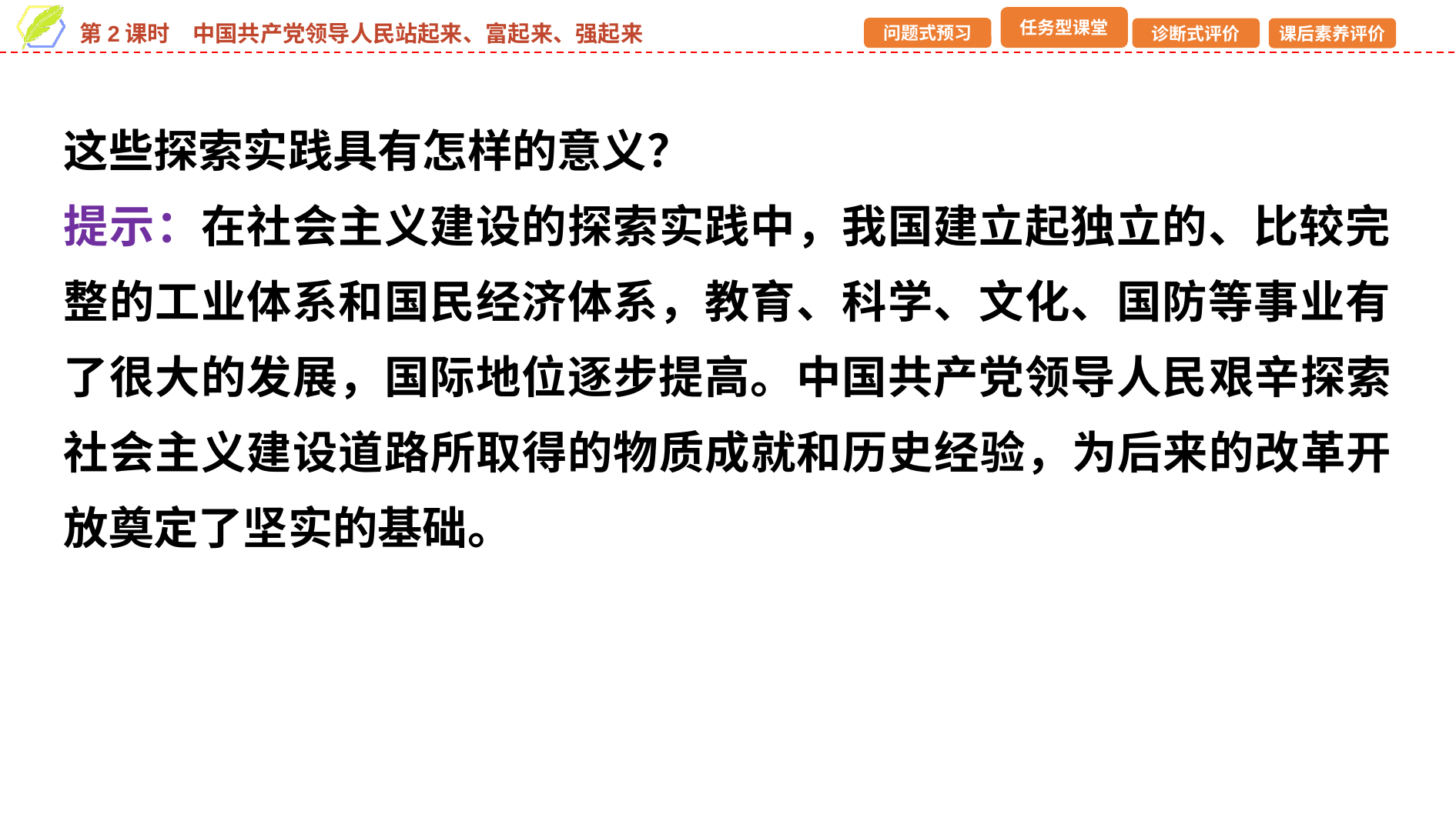

这些探索实践具有怎样的意义？
提示：在社会主义建设的探索实践中，我国建立起独立的、比较完整的工业体系和国民经济体系，教育、科学、文化、国防等事业有了很大的发展，国际地位逐步提高。中国共产党领导人民艰辛探索社会主义建设道路所取得的物质成就和历史经验，为后来的改革开放奠定了坚实的基础。